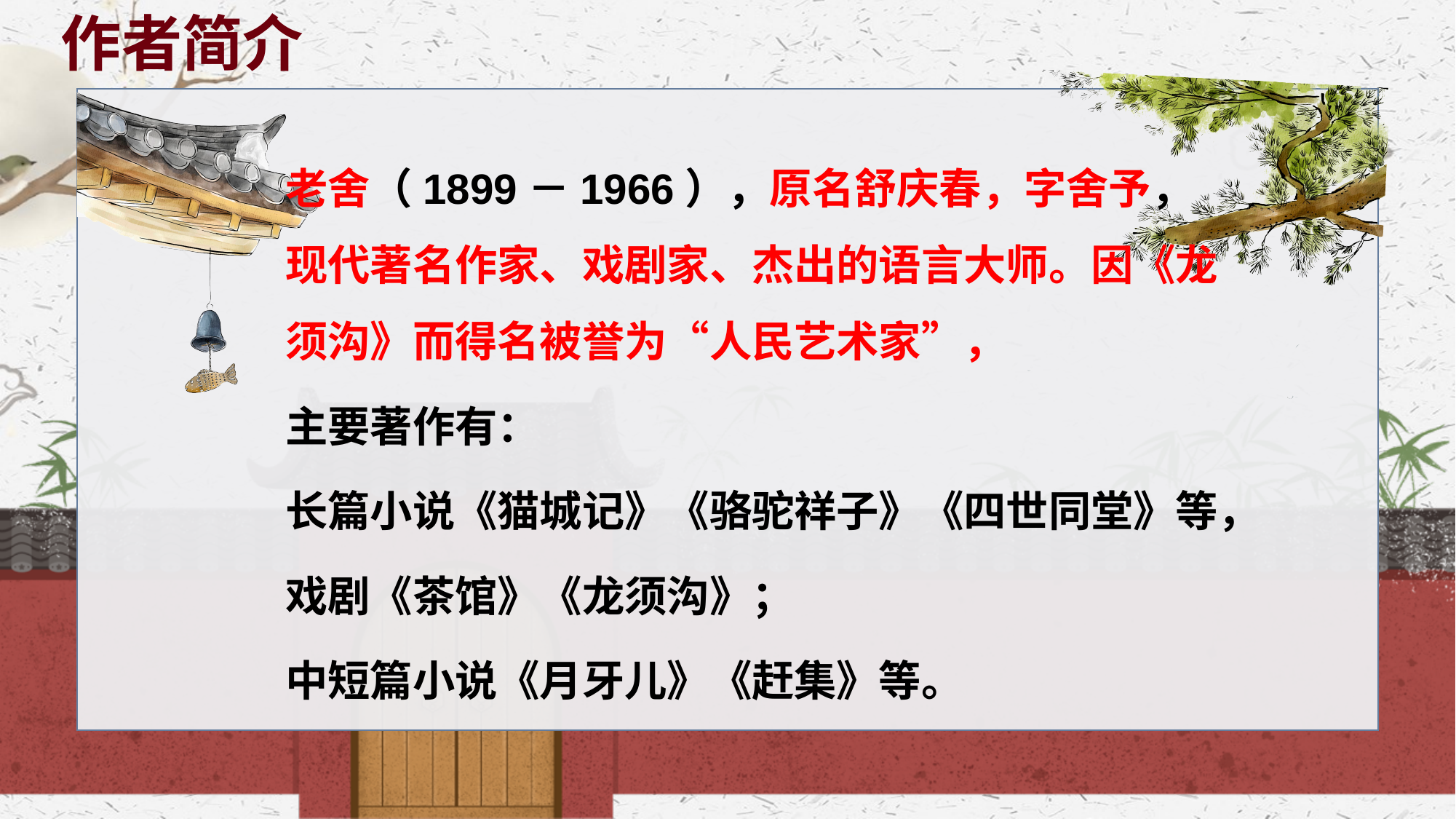

作者简介
老舍（1899－1966），原名舒庆春，字舍予，现代著名作家、戏剧家、杰出的语言大师。因《龙须沟》而得名被誉为“人民艺术家”，
主要著作有：
长篇小说《猫城记》《骆驼祥子》《四世同堂》等，
戏剧《茶馆》《龙须沟》；
中短篇小说《月牙儿》《赶集》等。